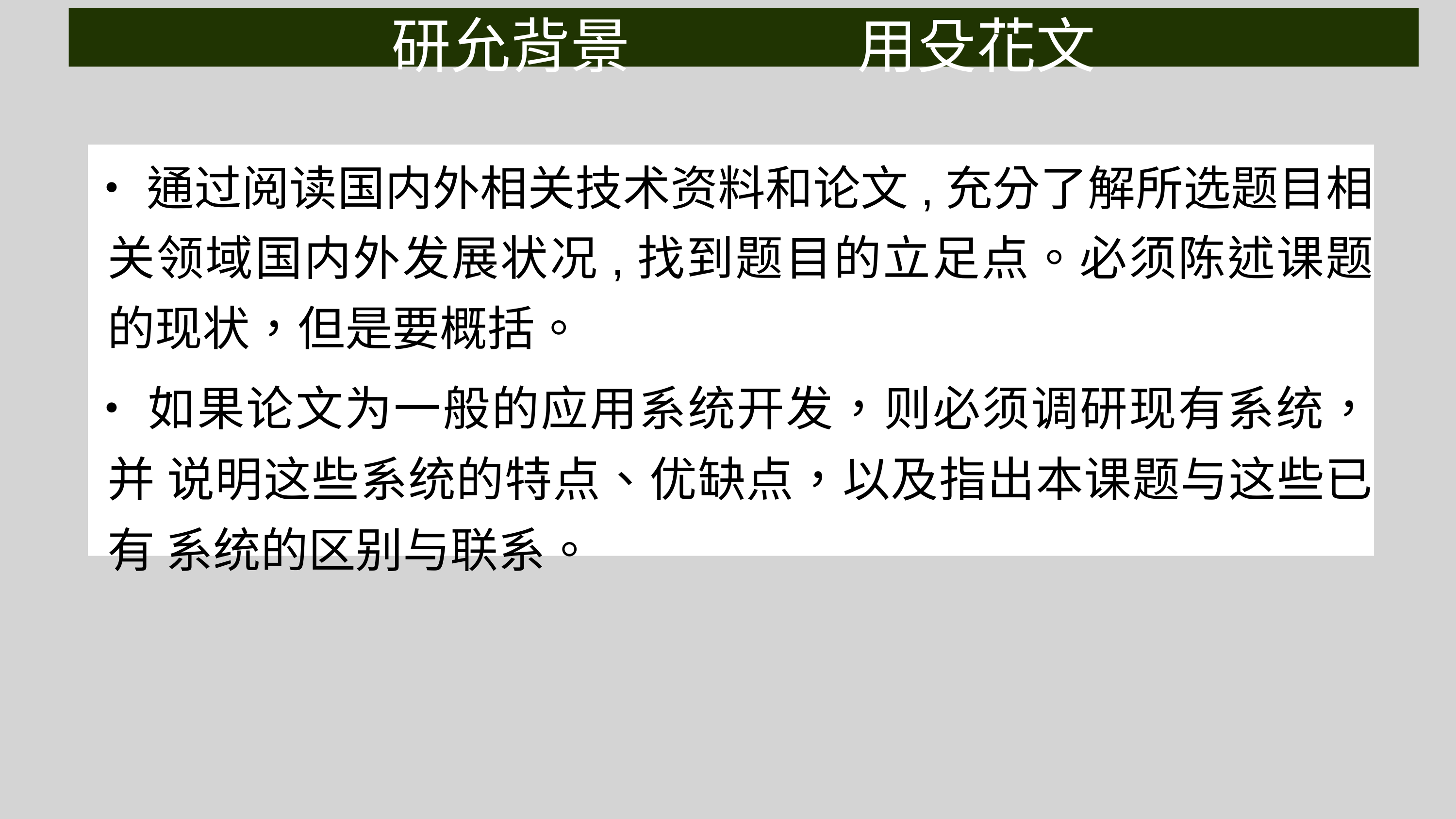

研允背景                 用殳花文
•通过阅读国内外相关技术资料和论文,充分了解所选题目相 关领域国内外发展状况,找到题目的立足点。必须陈述课题 的现状，但是要概括。
•如果论文为一般的应用系统开发，则必须调研现有系统，并 说明这些系统的特点、优缺点，以及指出本课题与这些已有 系统的区别与联系。